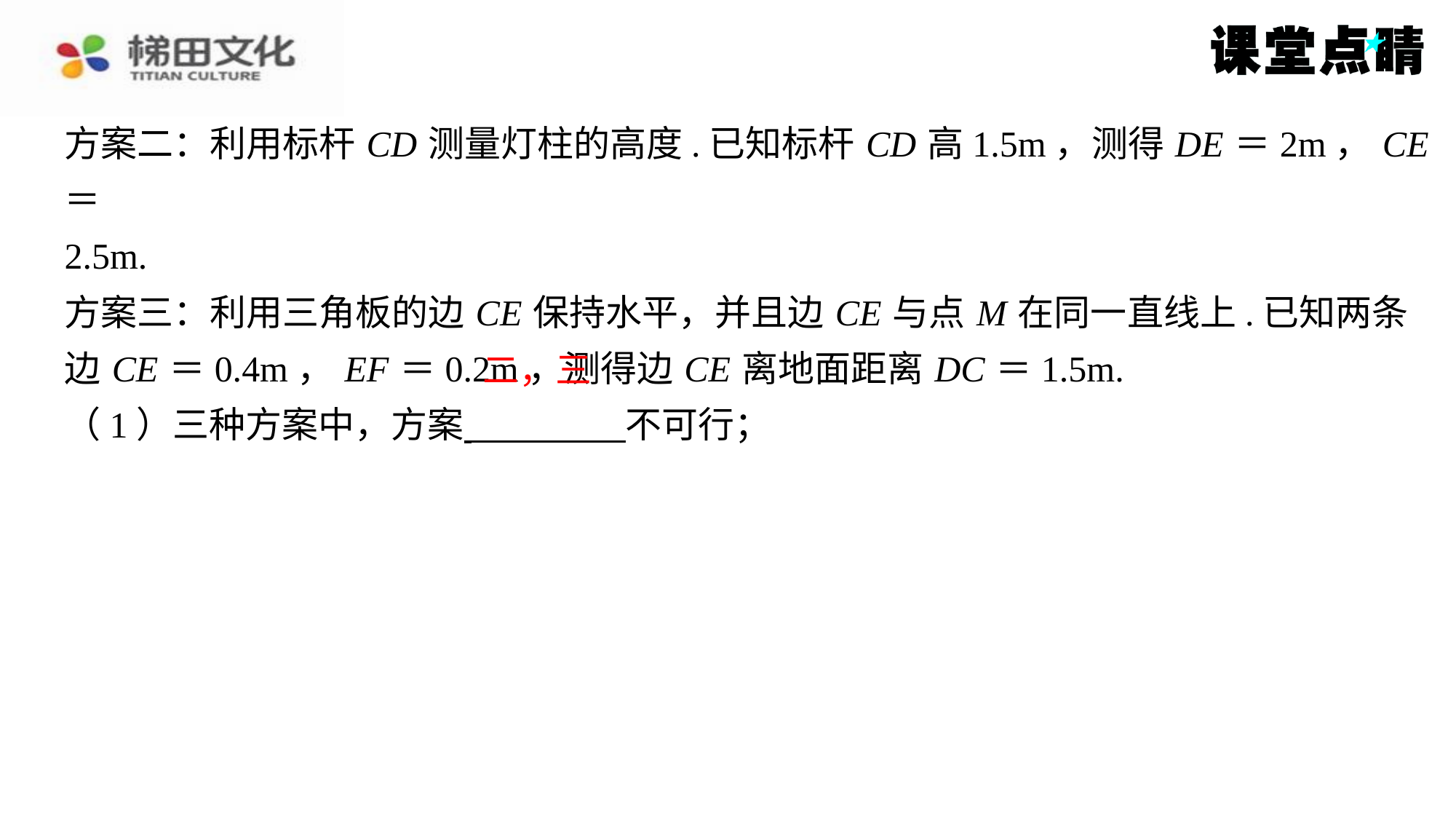

方案二：利用标杆 CD 测量灯柱的高度.已知标杆 CD 高1.5m，测得 DE ＝2m， CE ＝
2.5m.
方案三：利用三角板的边 CE 保持水平，并且边 CE 与点 M 在同一直线上.已知两条
边 CE ＝0.4m， EF ＝0.2m，测得边 CE 离地面距离 DC ＝1.5m.
（1）三种方案中，方案                        不可行；
二，三